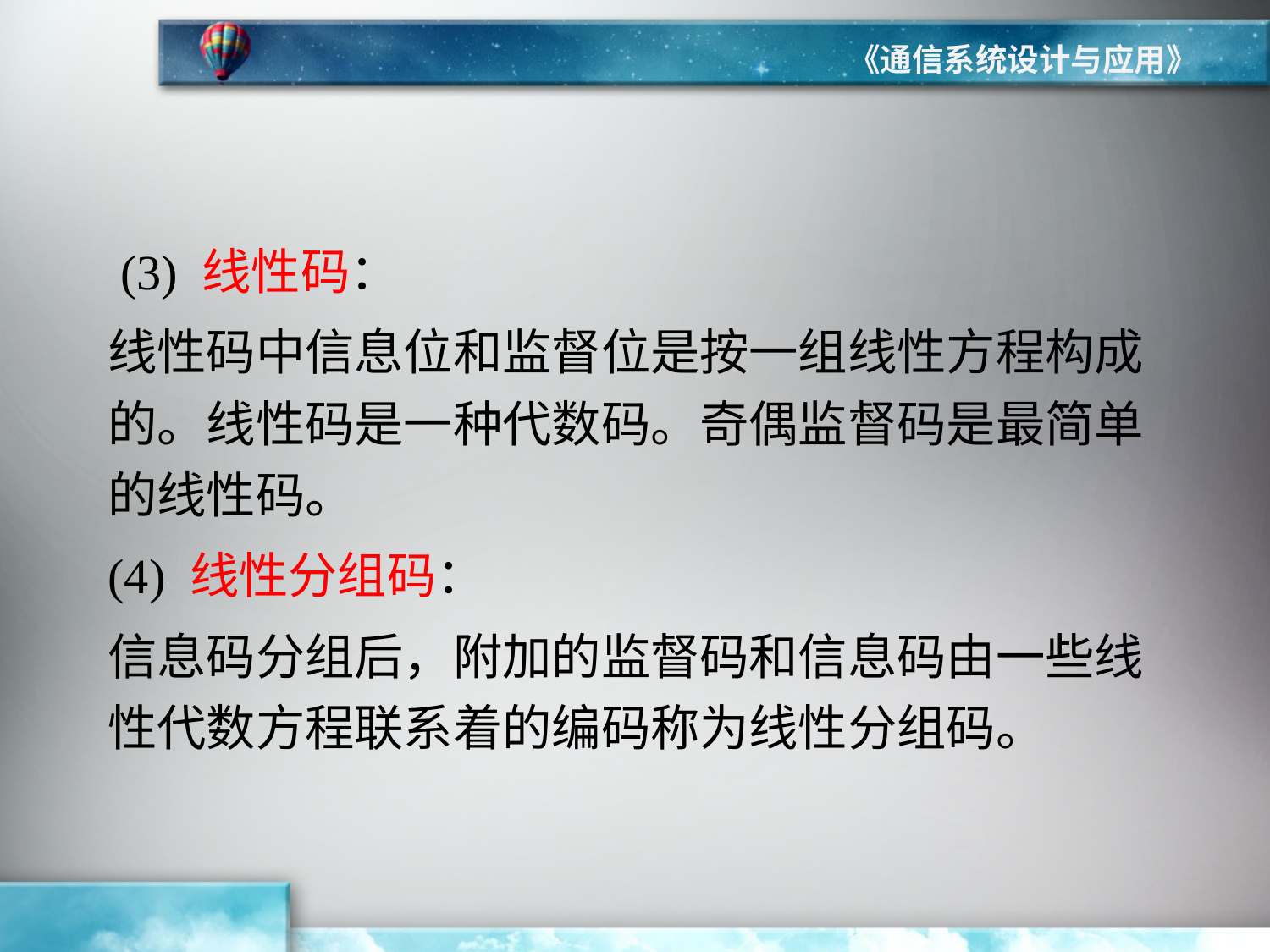

《通信系统设计与应用》
 (3) 线性码：
线性码中信息位和监督位是按一组线性方程构成的。线性码是一种代数码。奇偶监督码是最简单的线性码。
(4) 线性分组码：
信息码分组后，附加的监督码和信息码由一些线性代数方程联系着的编码称为线性分组码。